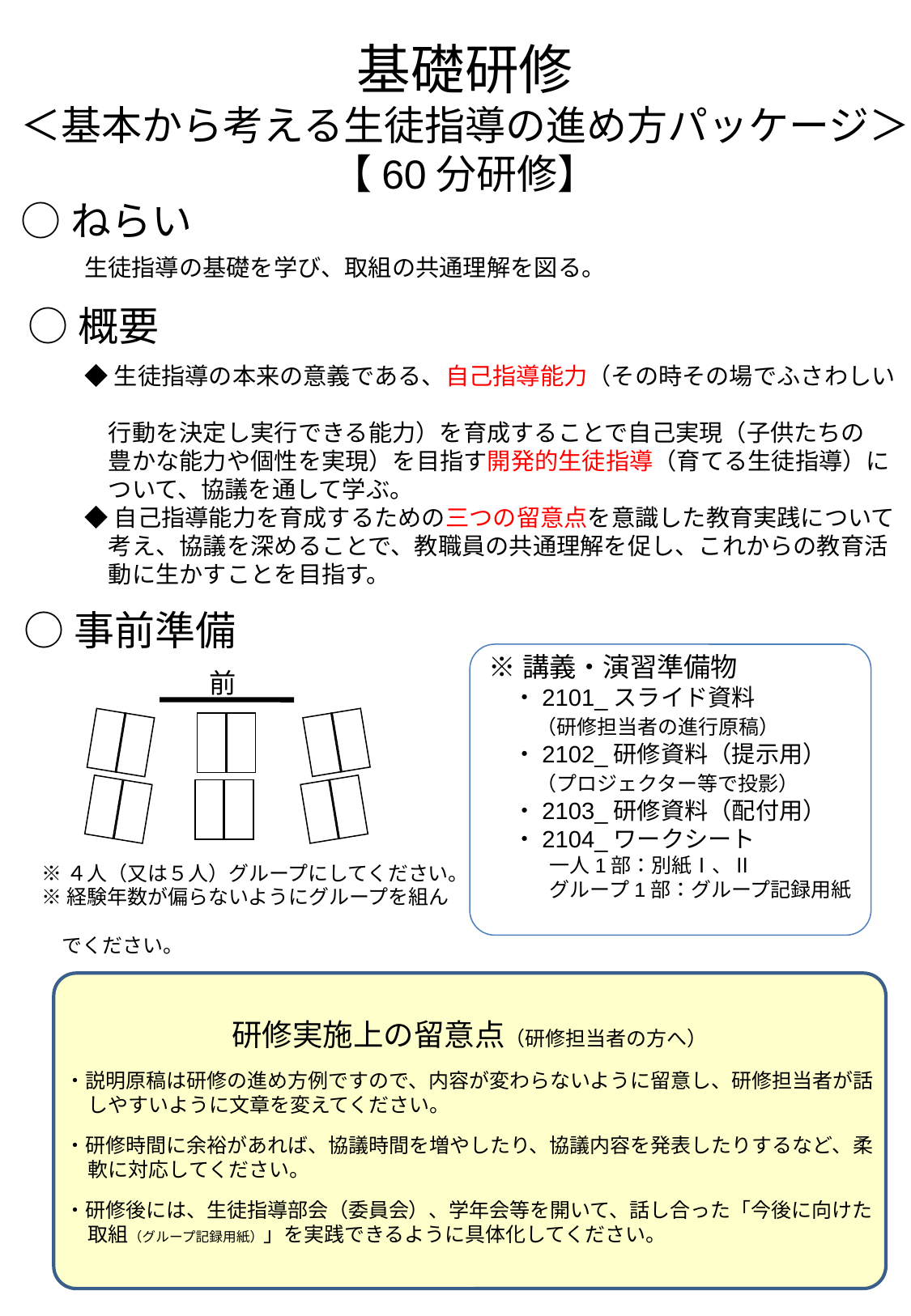

# 基礎研修 ＜基本から考える生徒指導の進め方パッケージ＞ 【60分研修】
○ねらい
生徒指導の基礎を学び、取組の共通理解を図る。
○概要
◆生徒指導の本来の意義である、自己指導能力（その時その場でふさわしい　
　行動を決定し実行できる能力）を育成することで自己実現（子供たちの
　豊かな能力や個性を実現）を目指す開発的生徒指導（育てる生徒指導）に
　ついて、協議を通して学ぶ。
◆自己指導能力を育成するための三つの留意点を意識した教育実践について
　考え、協議を深めることで、教職員の共通理解を促し、これからの教育活
　動に生かすことを目指す。
○事前準備
※講義・演習準備物
　・2101_スライド資料
　　（研修担当者の進行原稿）
　・2102_研修資料（提示用）
　　（プロジェクター等で投影）
　・2103_研修資料（配付用）
　・2104_ワークシート
　　　一人1部：別紙Ⅰ、Ⅱ
　　　グループ1部：グループ記録用紙
前

※４人（又は５人）グループにしてください。
※経験年数が偏らないようにグループを組ん
　でください。
研修実施上の留意点（研修担当者の方へ）

・説明原稿は研修の進め方例ですので、内容が変わらないように留意し、研修担当者が話しやすいように文章を変えてください。

・研修時間に余裕があれば、協議時間を増やしたり、協議内容を発表したりするなど、柔軟に対応してください。

・研修後には、生徒指導部会（委員会）、学年会等を開いて、話し合った「今後に向けた取組（グループ記録用紙）」を実践できるように具体化してください。